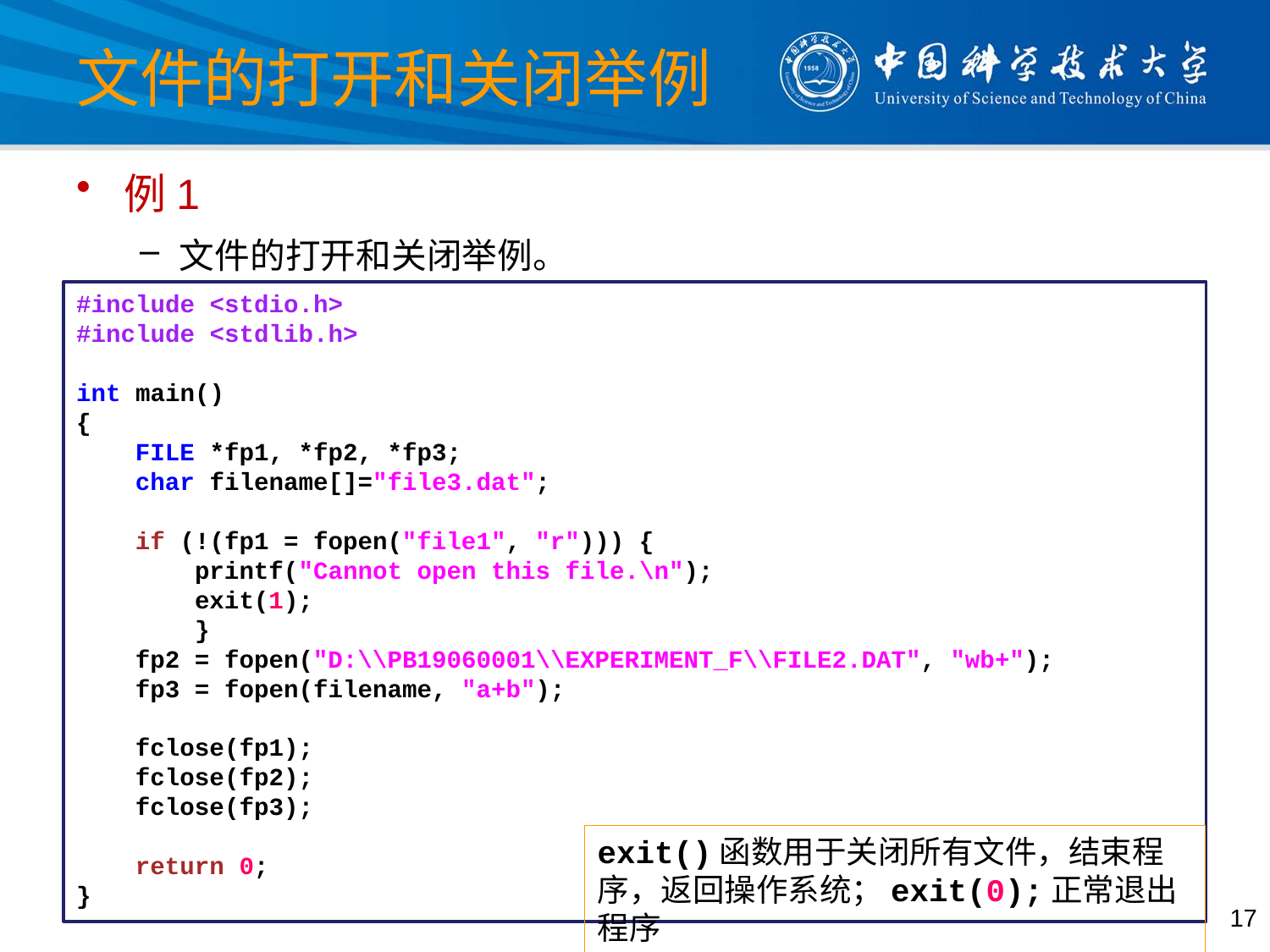

# 文件的打开和关闭举例
例1
文件的打开和关闭举例。
#include <stdio.h>
#include <stdlib.h>

int main()
{
    FILE *fp1, *fp2, *fp3;
    char filename[]="file3.dat";

    if (!(fp1 = fopen("file1", "r"))) {
        printf("Cannot open this file.\n");
        exit(1);
        }
    fp2 = fopen("D:\\PB19060001\\EXPERIMENT_F\\FILE2.DAT", "wb+");
    fp3 = fopen(filename, "a+b");

    fclose(fp1);
    fclose(fp2);
    fclose(fp3);

    return 0;
}
exit()函数用于关闭所有文件，结束程序，返回操作系统；exit(0);正常退出程序
17